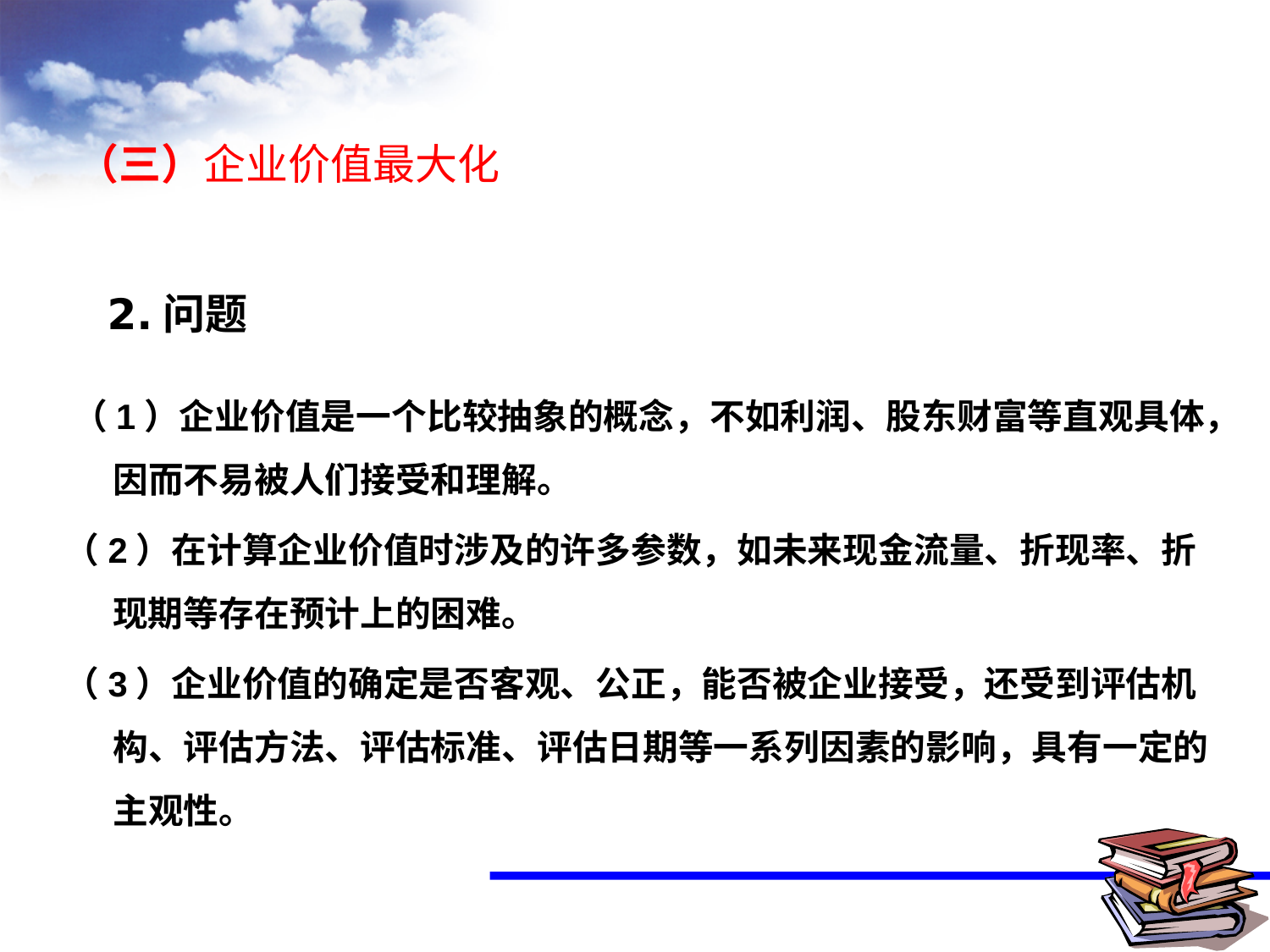

（三）企业价值最大化

  2.问题
  （1）企业价值是一个比较抽象的概念，不如利润、股东财富等直观具体，因而不易被人们接受和理解。
 （2）在计算企业价值时涉及的许多参数，如未来现金流量、折现率、折现期等存在预计上的困难。
 （3）企业价值的确定是否客观、公正，能否被企业接受，还受到评估机构、评估方法、评估标准、评估日期等一系列因素的影响，具有一定的主观性。